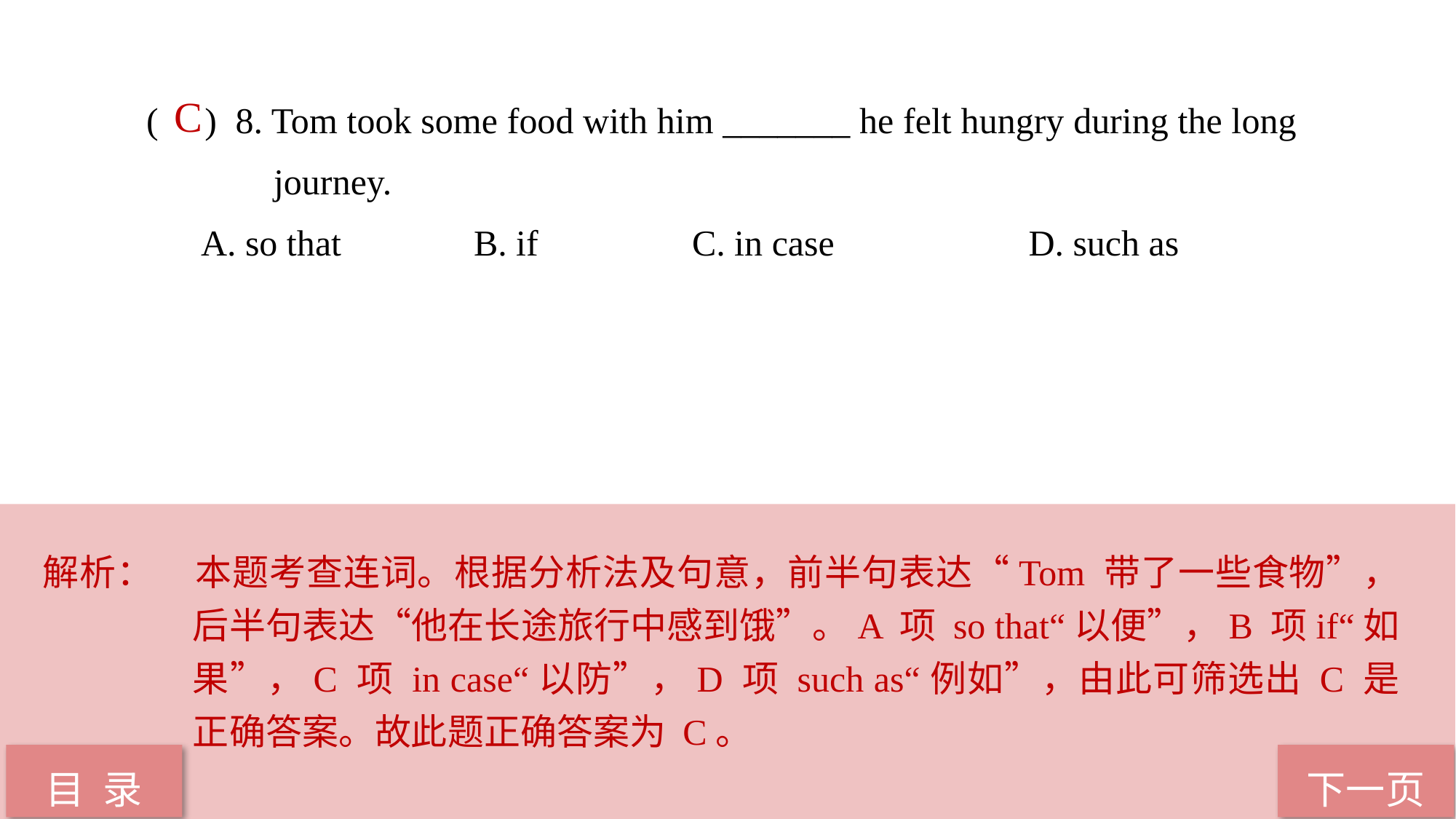

(     )  8. Tom took some food with him _______ he felt hungry during the long 		  journey.
A. so that 		B. if 		C. in case		 D. such as
   C
解析：	本题考查连词。根据分析法及句意，前半句表达“Tom 带了一些食物”，后半句表达“他在长途旅行中感到饿”。A 项 so that“以便”，B 项if“如果”，C 项 in case“以防”，D 项 such as“例如”，由此可筛选出 C 是正确答案。故此题正确答案为 C。